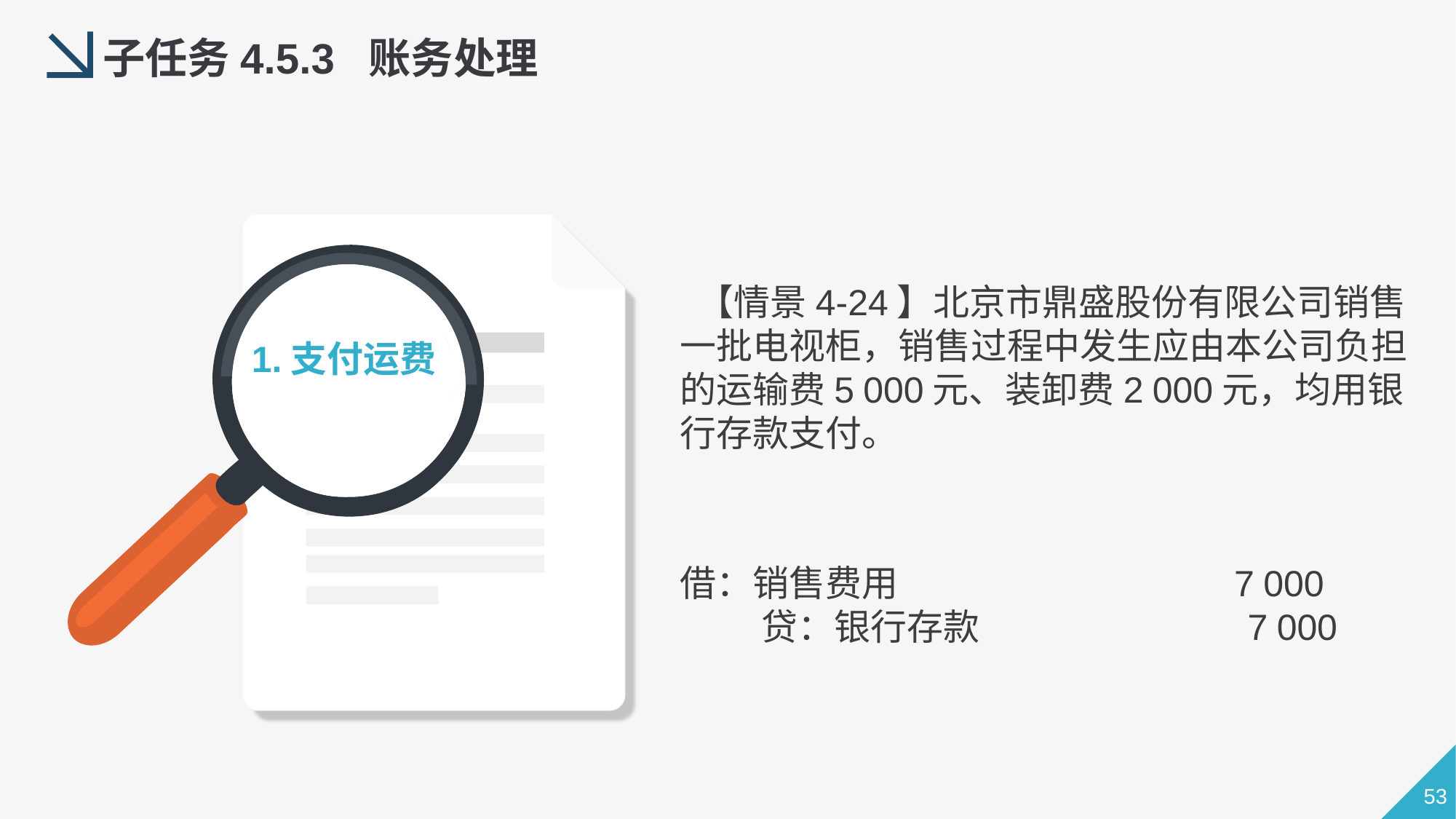

子任务4.5.3  账务处理

 【情景4-24】北京市鼎盛股份有限公司销售一批电视柜，销售过程中发生应由本公司负担的运输费5 000元、装卸费2 000元，均用银行存款支付。
1.支付运费
借：销售费用                                    7 000
        贷：银行存款                               7 000